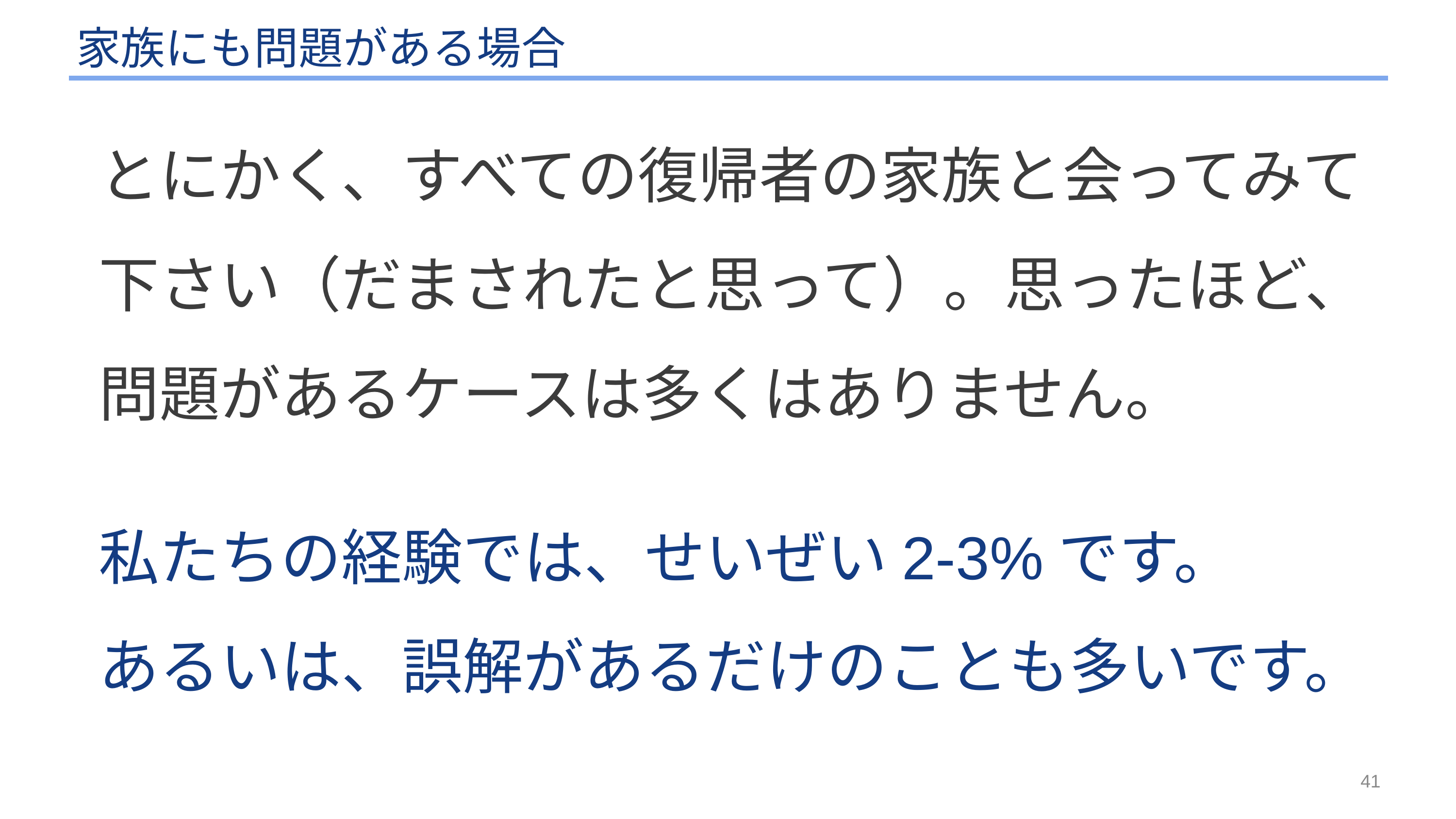

# 家族にも問題がある場合
とにかく、すべての復帰者の家族と会ってみて下さい（だまされたと思って）。思ったほど、問題があるケースは多くはありません。
私たちの経験では、せいぜい2-3%です。
あるいは、誤解があるだけのことも多いです。
41